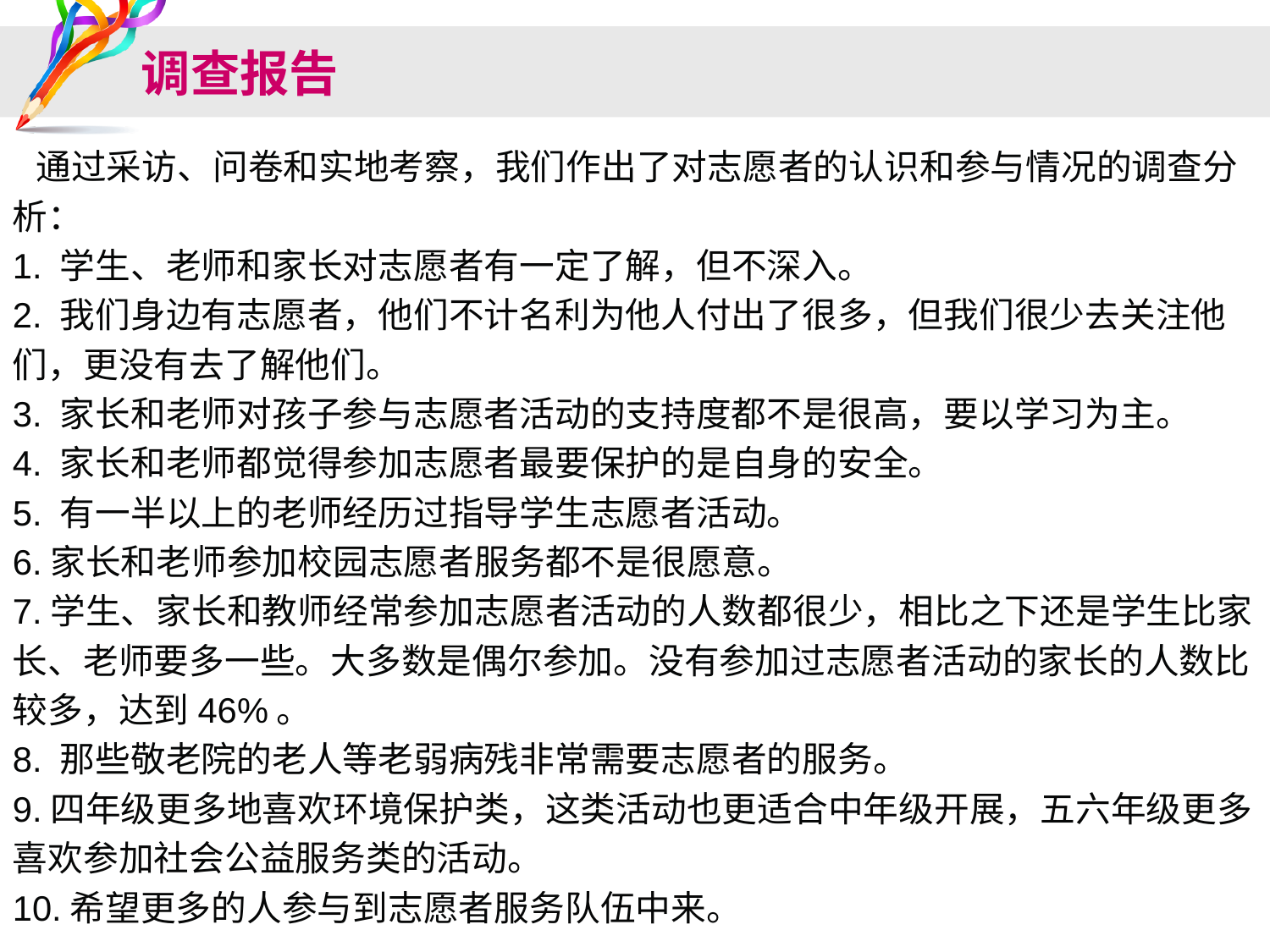

# 调查报告
  通过采访、问卷和实地考察，我们作出了对志愿者的认识和参与情况的调查分析：
1. 学生、老师和家长对志愿者有一定了解，但不深入。
2. 我们身边有志愿者，他们不计名利为他人付出了很多，但我们很少去关注他们，更没有去了解他们。
3. 家长和老师对孩子参与志愿者活动的支持度都不是很高，要以学习为主。
4. 家长和老师都觉得参加志愿者最要保护的是自身的安全。
5. 有一半以上的老师经历过指导学生志愿者活动。
6.家长和老师参加校园志愿者服务都不是很愿意。
7.学生、家长和教师经常参加志愿者活动的人数都很少，相比之下还是学生比家长、老师要多一些。大多数是偶尔参加。没有参加过志愿者活动的家长的人数比较多，达到46%。
8. 那些敬老院的老人等老弱病残非常需要志愿者的服务。
9.四年级更多地喜欢环境保护类，这类活动也更适合中年级开展，五六年级更多喜欢参加社会公益服务类的活动。
10.希望更多的人参与到志愿者服务队伍中来。